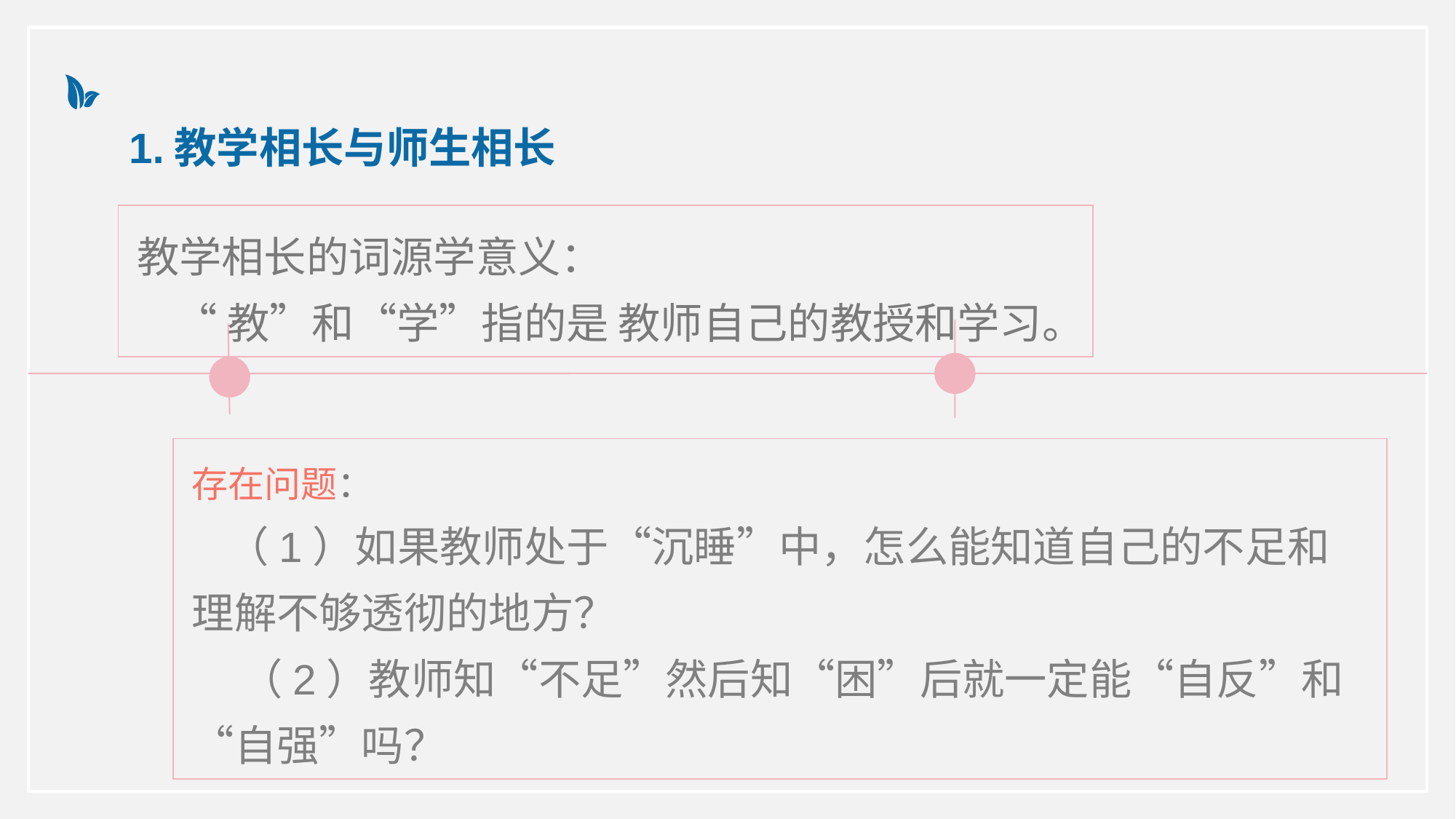

1.教学相长与师生相长
教学相长的词源学意义：
    “教”和“学”指的是 教师自己的教授和学习。

存在问题：
    （1）如果教师处于“沉睡”中，怎么能知道自己的不足和理解不够透彻的地方？
    （2）教师知“不足”然后知“困”后就一定能“自反”和“自强”吗？